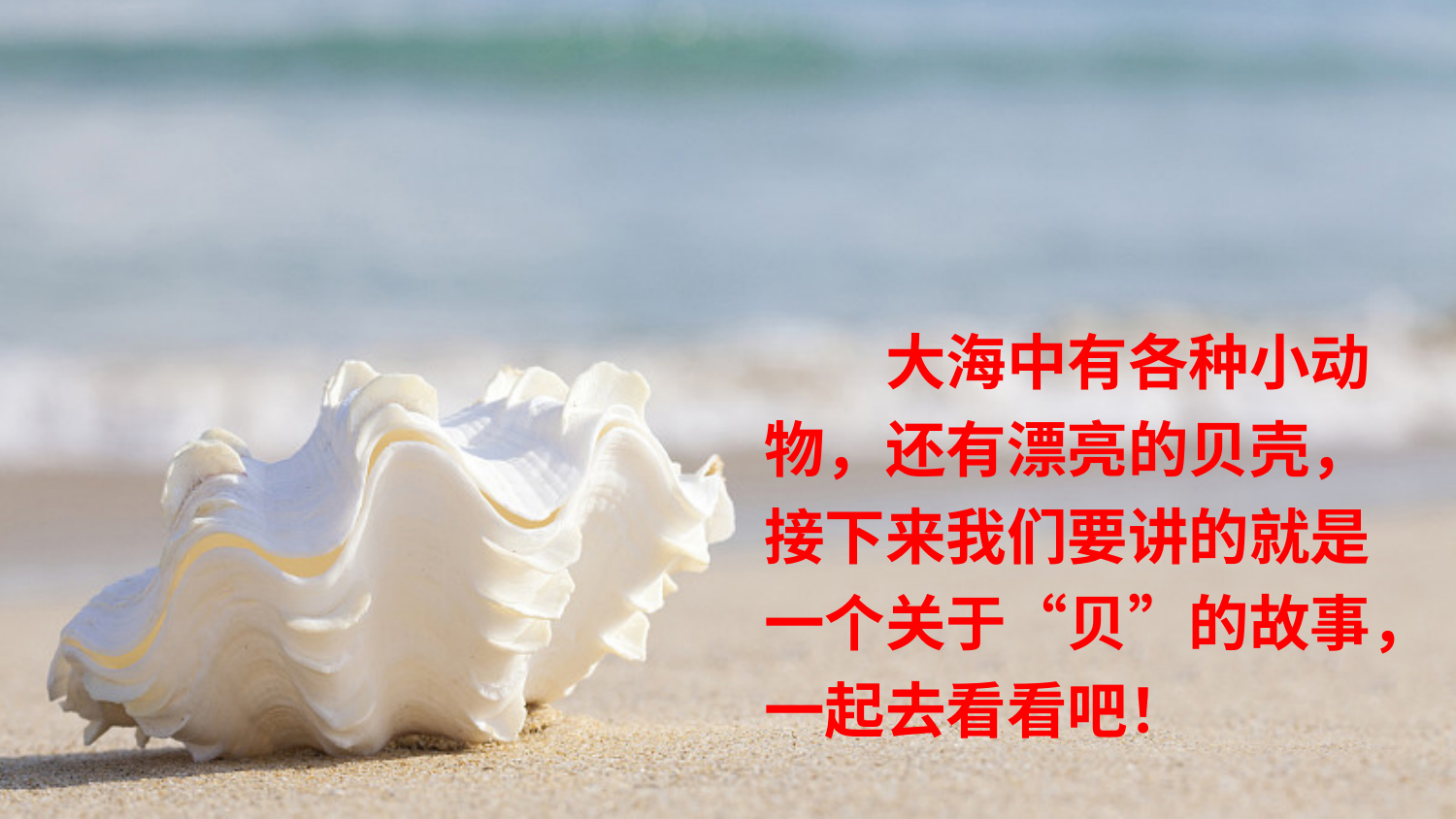

大海中有各种小动物，还有漂亮的贝壳，接下来我们要讲的就是一个关于“贝”的故事，一起去看看吧！